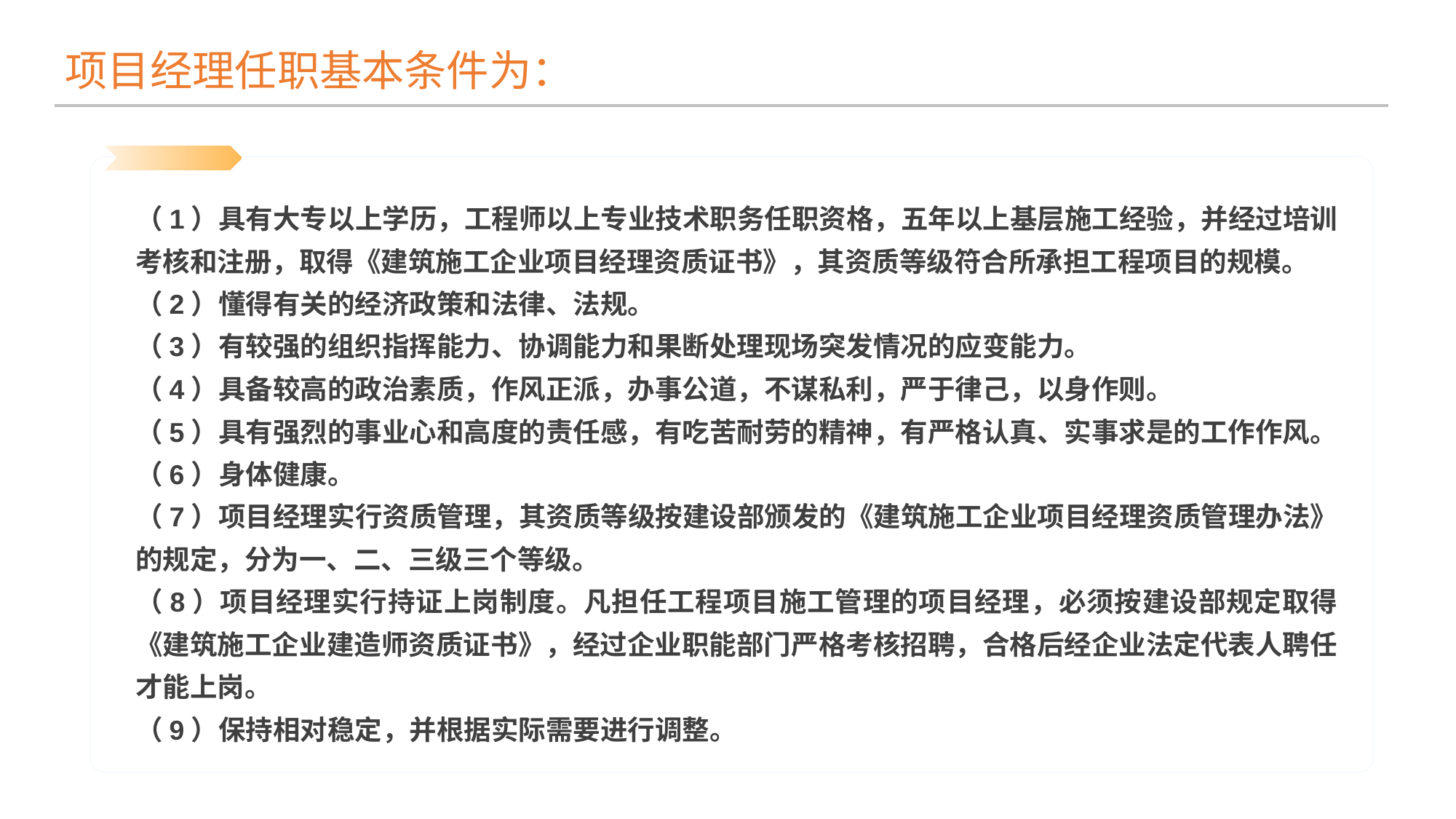

项目经理任职基本条件为：

（1）具有大专以上学历，工程师以上专业技术职务任职资格，五年以上基层施工经验，并经过培训考核和注册，取得《建筑施工企业项目经理资质证书》，其资质等级符合所承担工程项目的规模。
（2）懂得有关的经济政策和法律、法规。
（3）有较强的组织指挥能力、协调能力和果断处理现场突发情况的应变能力。
（4）具备较高的政治素质，作风正派，办事公道，不谋私利，严于律己，以身作则。
（5）具有强烈的事业心和高度的责任感，有吃苦耐劳的精神，有严格认真、实事求是的工作作风。
（6）身体健康。
（7）项目经理实行资质管理，其资质等级按建设部颁发的《建筑施工企业项目经理资质管理办法》的规定，分为一、二、三级三个等级。
（8）项目经理实行持证上岗制度。凡担任工程项目施工管理的项目经理，必须按建设部规定取得《建筑施工企业建造师资质证书》，经过企业职能部门严格考核招聘，合格后经企业法定代表人聘任才能上岗。
（9）保持相对稳定，并根据实际需要进行调整。